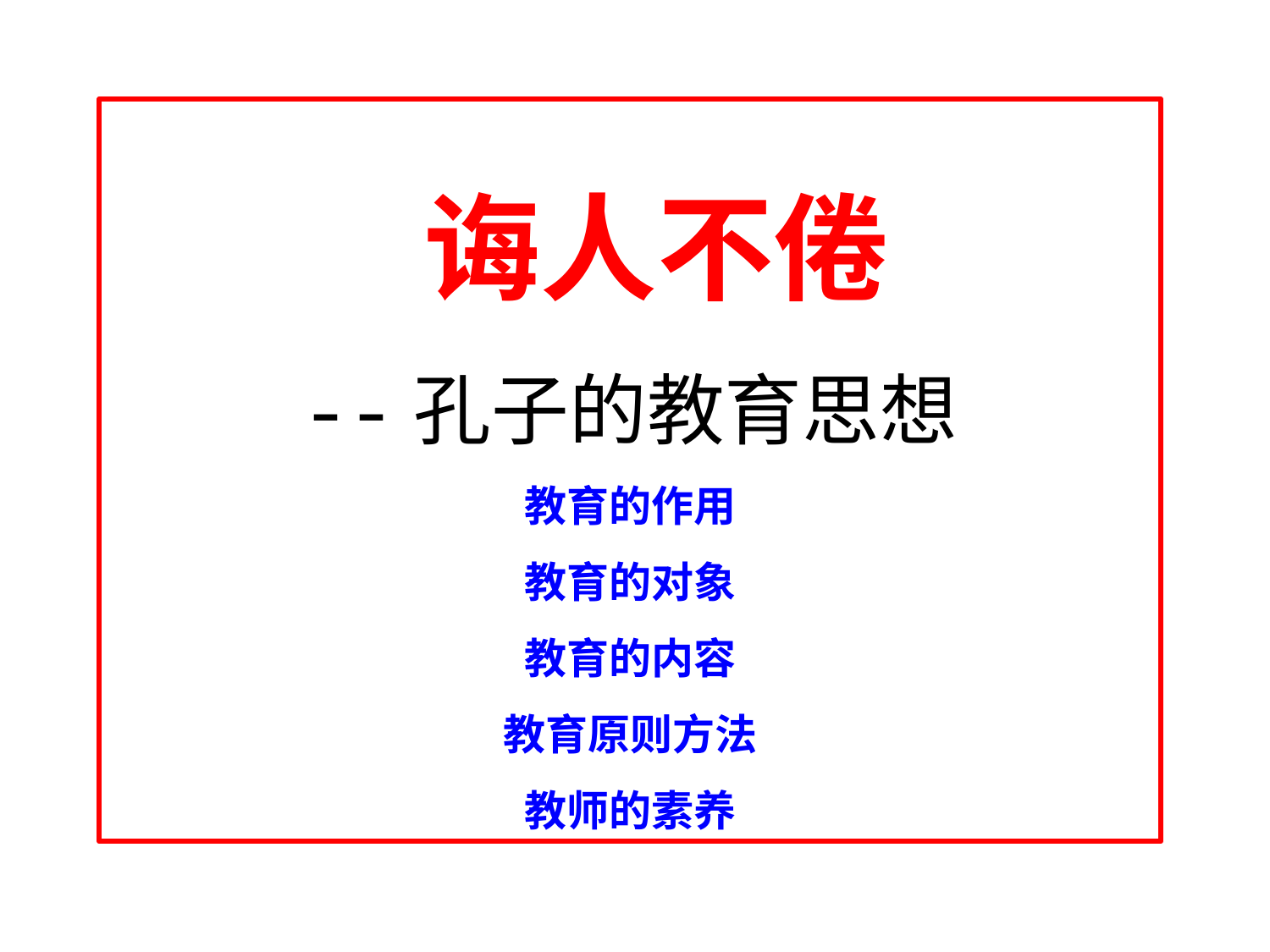

诲人不倦
--孔子的教育思想
教育的作用
教育的对象
教育的内容
教育原则方法
教师的素养